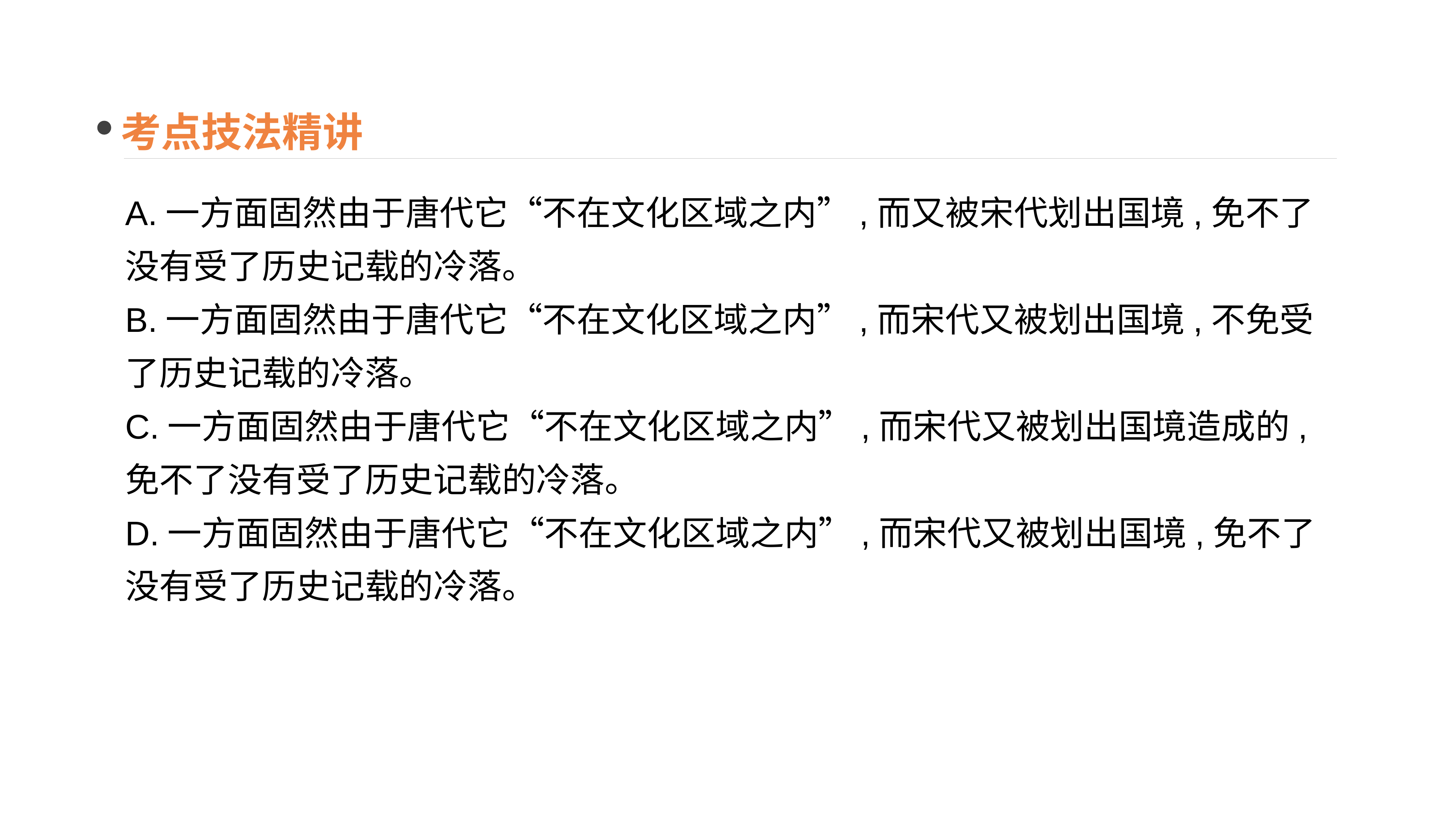

考点技法精讲

A.一方面固然由于唐代它“不在文化区域之内”,而又被宋代划出国境,免不了没有受了历史记载的冷落。
B.一方面固然由于唐代它“不在文化区域之内”,而宋代又被划出国境,不免受了历史记载的冷落。
C.一方面固然由于唐代它“不在文化区域之内”,而宋代又被划出国境造成的,免不了没有受了历史记载的冷落。
D.一方面固然由于唐代它“不在文化区域之内”,而宋代又被划出国境,免不了没有受了历史记载的冷落。